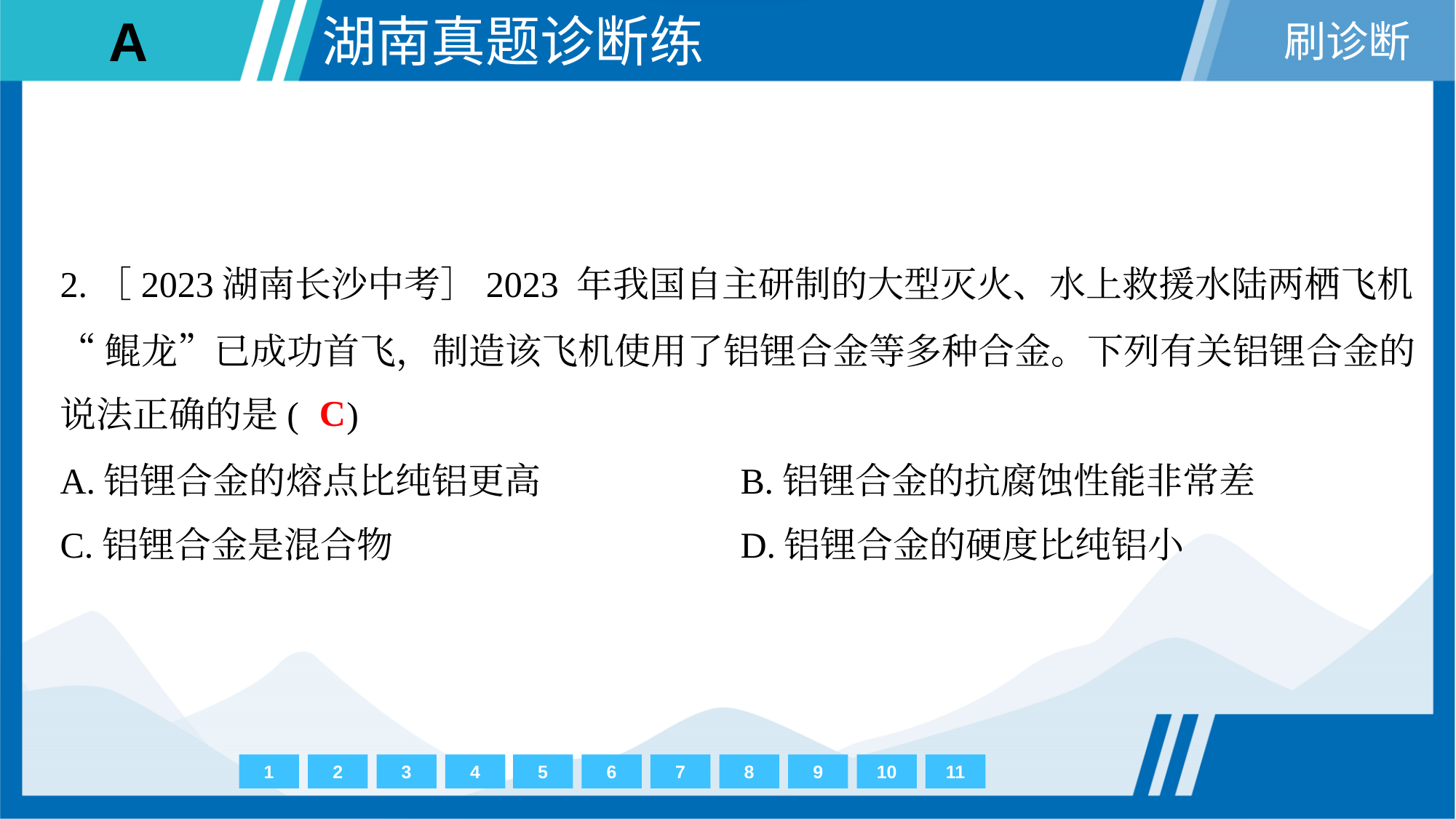

2.［2023湖南长沙中考］2023 年我国自主研制的大型灭火、水上救援水陆两栖飞机
“鲲龙”已成功首飞，制造该飞机使用了铝锂合金等多种合金。下列有关铝锂合金的
说法正确的是(     )
C
A.铝锂合金的熔点比纯铝更高	B.铝锂合金的抗腐蚀性能非常差
C.铝锂合金是混合物	D.铝锂合金的硬度比纯铝小